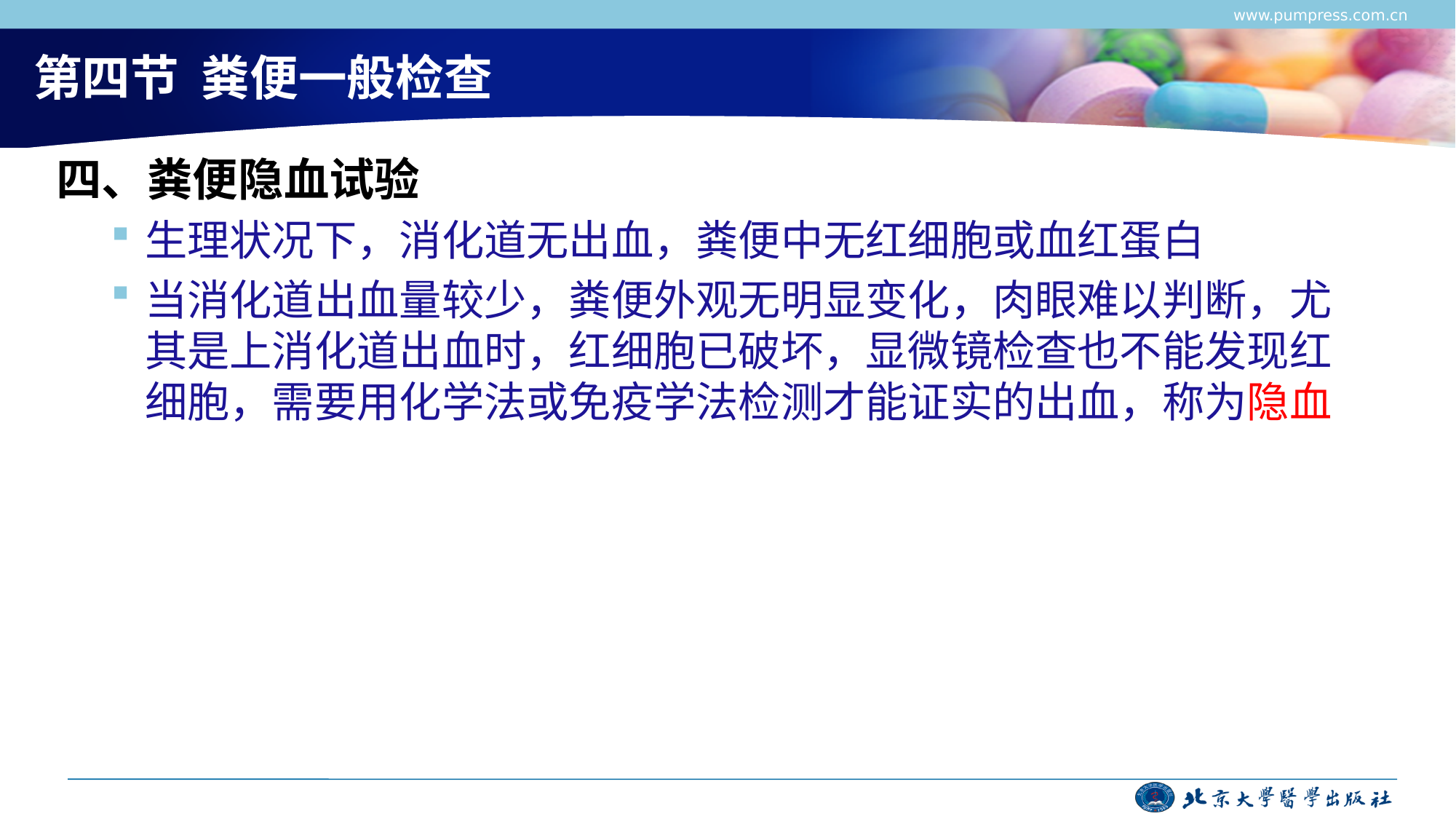

www.pumpress.com.cn
# 第四节  粪便一般检查
四、粪便隐血试验
生理状况下，消化道无出血，粪便中无红细胞或血红蛋白
当消化道出血量较少，粪便外观无明显变化，肉眼难以判断，尤其是上消化道出血时，红细胞已破坏，显微镜检查也不能发现红细胞，需要用化学法或免疫学法检测才能证实的出血，称为隐血